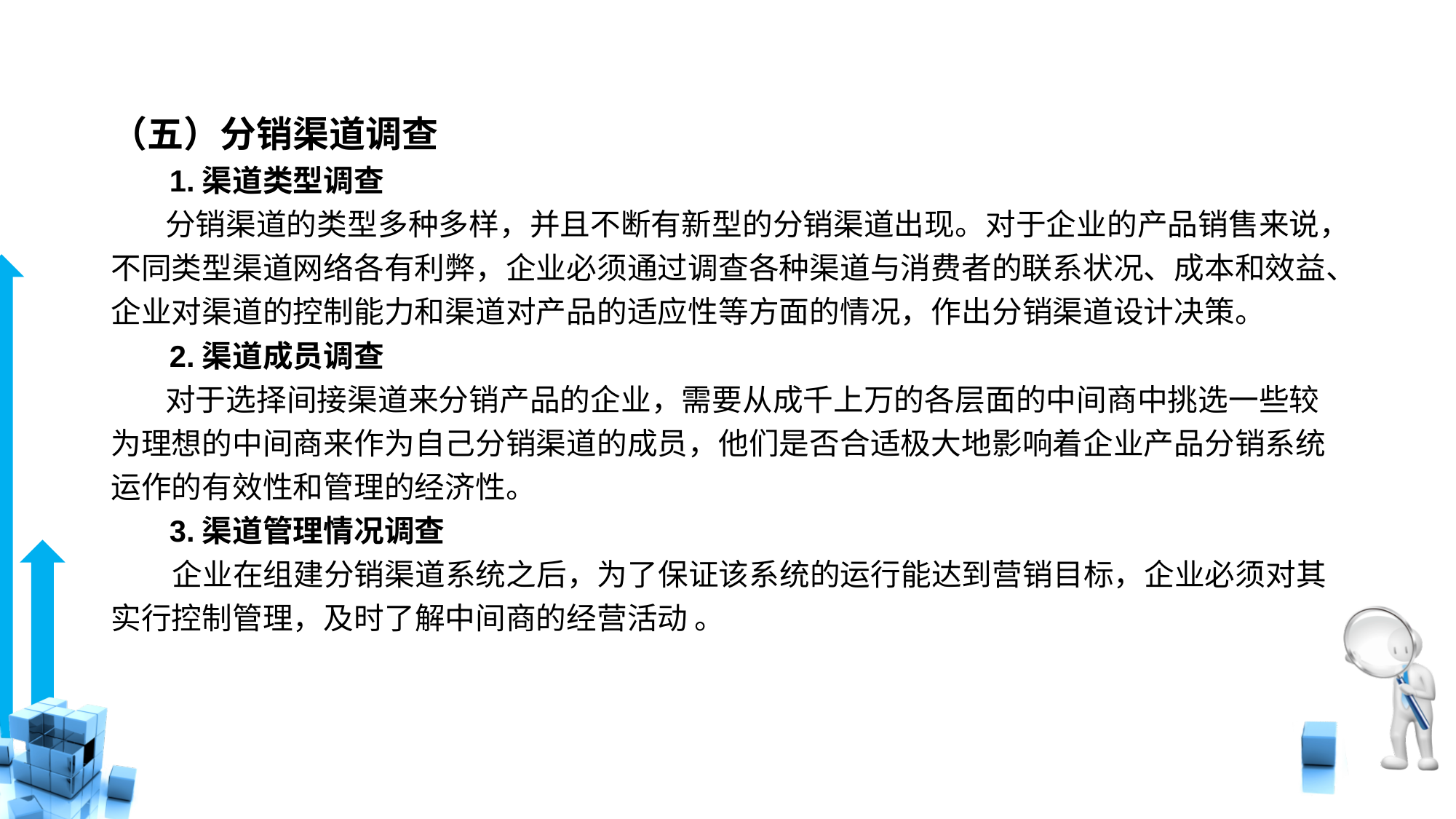

# （五）分销渠道调查
       1.渠道类型调查
       分销渠道的类型多种多样，并且不断有新型的分销渠道出现。对于企业的产品销售来说，不同类型渠道网络各有利弊，企业必须通过调查各种渠道与消费者的联系状况、成本和效益、企业对渠道的控制能力和渠道对产品的适应性等方面的情况，作出分销渠道设计决策。
       2.渠道成员调查
       对于选择间接渠道来分销产品的企业，需要从成千上万的各层面的中间商中挑选一些较为理想的中间商来作为自己分销渠道的成员，他们是否合适极大地影响着企业产品分销系统运作的有效性和管理的经济性。
       3.渠道管理情况调查
        企业在组建分销渠道系统之后，为了保证该系统的运行能达到营销目标，企业必须对其实行控制管理，及时了解中间商的经营活动 。